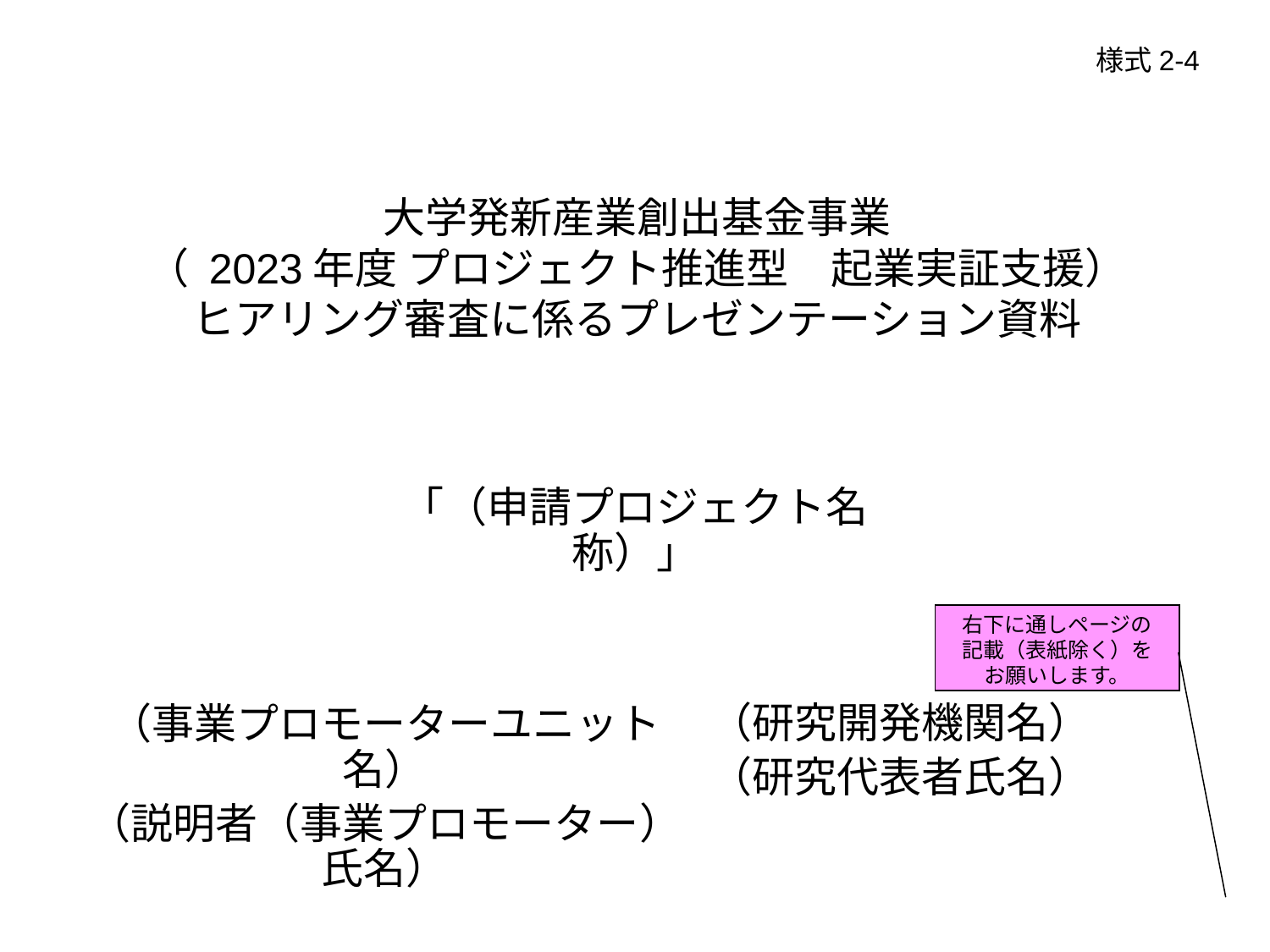

様式2-4
# 大学発新産業創出基金事業 （ 2023年度 プロジェクト推進型　起業実証支援） ヒアリング審査に係るプレゼンテーション資料
「（申請プロジェクト名称）」
右下に通しページの
記載（表紙除く）を
お願いします。
（事業プロモーターユニット名）
（説明者（事業プロモーター）氏名）
（研究開発機関名）
（研究代表者氏名）